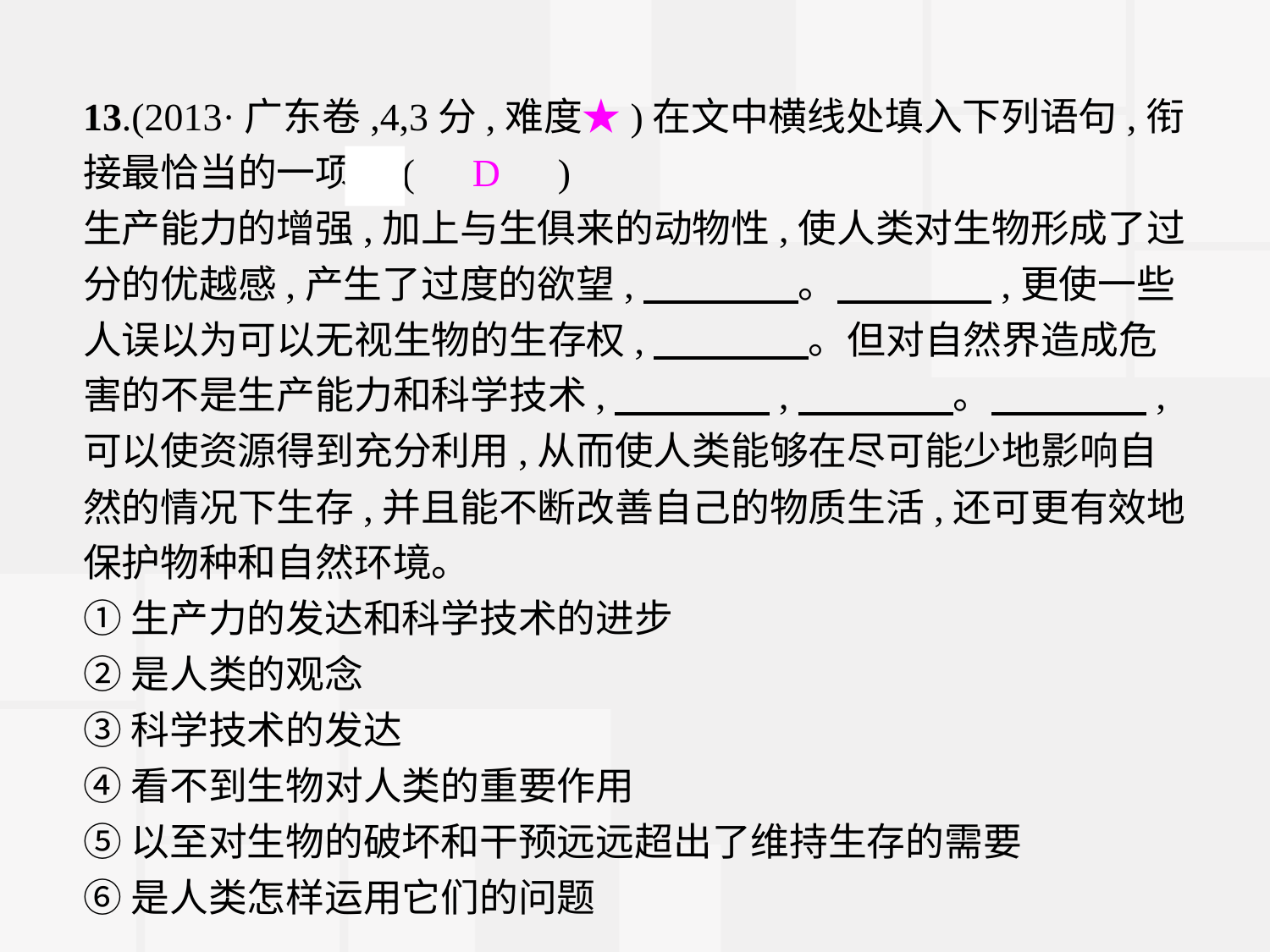

13.(2013·广东卷,4,3分,难度★)在文中横线处填入下列语句,衔接最恰当的一项是(　D　)
生产能力的增强,加上与生俱来的动物性,使人类对生物形成了过分的优越感,产生了过度的欲望,　　　　。　　　　,更使一些人误以为可以无视生物的生存权,　　　　。但对自然界造成危害的不是生产能力和科学技术,　　　　,　　　　。　　　　,可以使资源得到充分利用,从而使人类能够在尽可能少地影响自然的情况下生存,并且能不断改善自己的物质生活,还可更有效地保护物种和自然环境。
①生产力的发达和科学技术的进步
②是人类的观念
③科学技术的发达
④看不到生物对人类的重要作用
⑤以至对生物的破坏和干预远远超出了维持生存的需要
⑥是人类怎样运用它们的问题